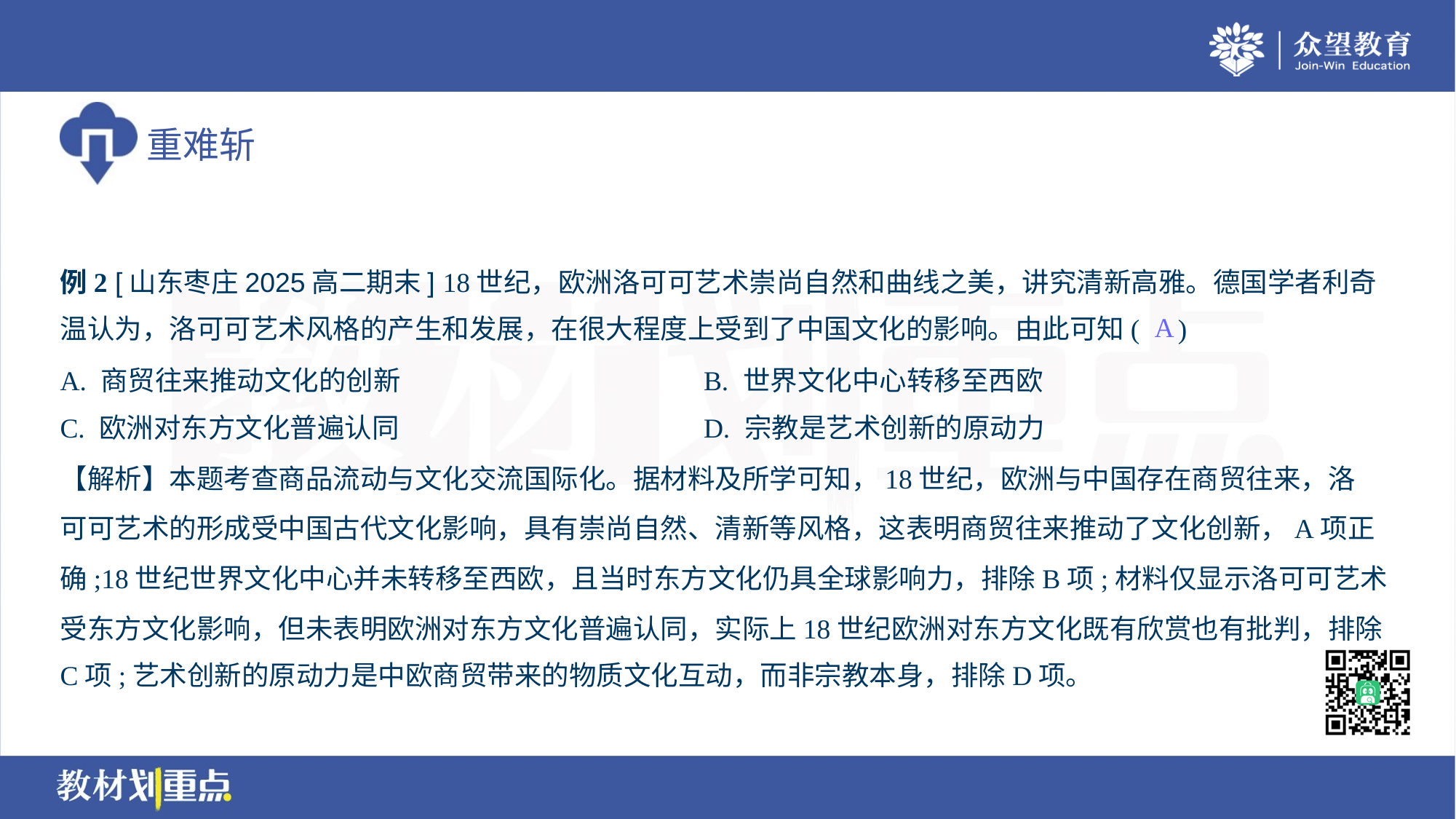

例2 [山东枣庄2025高二期末] 18世纪，欧洲洛可可艺术崇尚自然和曲线之美，讲究清新高雅。德国学者利奇
温认为，洛可可艺术风格的产生和发展，在很大程度上受到了中国文化的影响。由此可知(     )
A
A. 商贸往来推动文化的创新	B. 世界文化中心转移至西欧
C. 欧洲对东方文化普遍认同	D. 宗教是艺术创新的原动力
【解析】本题考查商品流动与文化交流国际化。据材料及所学可知，18世纪，欧洲与中国存在商贸往来，洛
可可艺术的形成受中国古代文化影响，具有崇尚自然、清新等风格，这表明商贸往来推动了文化创新，A项正
确;18世纪世界文化中心并未转移至西欧，且当时东方文化仍具全球影响力，排除B项;材料仅显示洛可可艺术
受东方文化影响，但未表明欧洲对东方文化普遍认同，实际上18世纪欧洲对东方文化既有欣赏也有批判，排除
C项;艺术创新的原动力是中欧商贸带来的物质文化互动，而非宗教本身，排除D项。